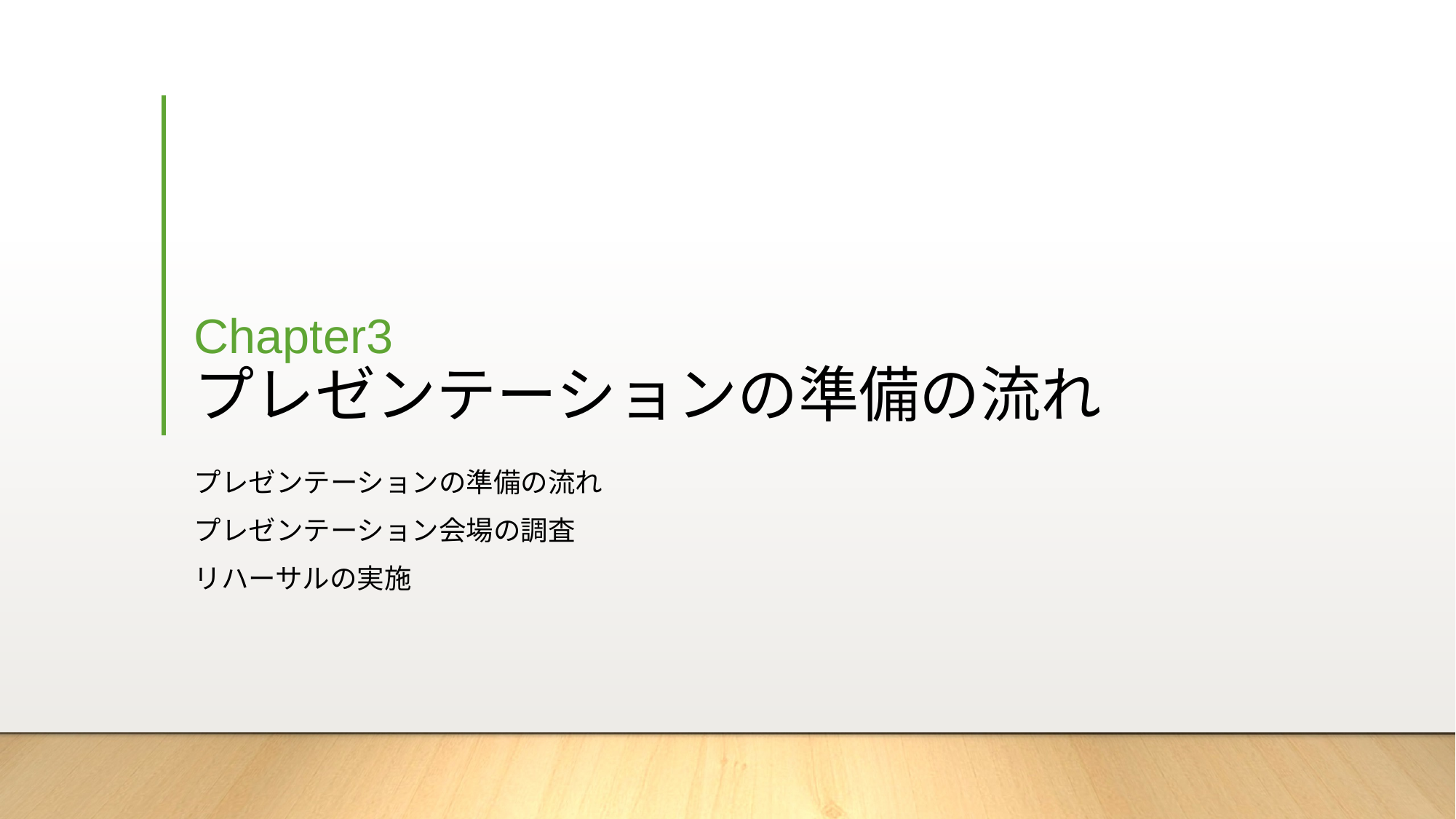

# Chapter3 プレゼンテーションの準備の流れ
プレゼンテーションの準備の流れ
プレゼンテーション会場の調査
リハーサルの実施